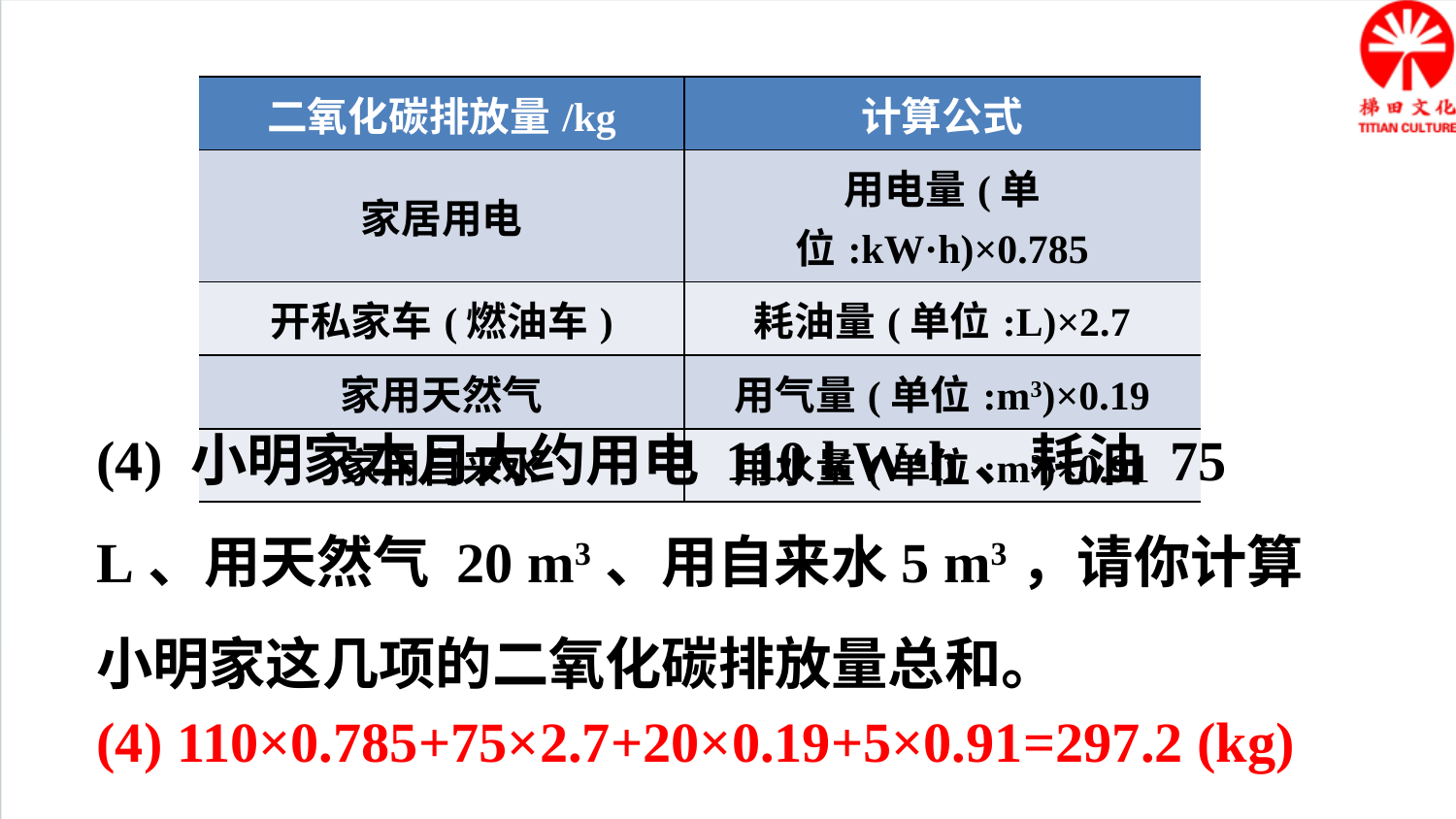

| 二氧化碳排放量/kg | 计算公式 |
| --- | --- |
| 家居用电 | 用电量(单位:kW·h)×0.785 |
| 开私家车(燃油车) | 耗油量(单位:L)×2.7 |
| 家用天然气 | 用气量(单位:m3)×0.19 |
| 家用自来水 | 用水量(单位:m3)×0.91 |
(4) 小明家本月大约用电 110 kW·h、耗油 75 L、用天然气 20 m3、用自来水5 m3，请你计算小明家这几项的二氧化碳排放量总和。
(4) 110×0.785+75×2.7+20×0.19+5×0.91=297.2 (kg)